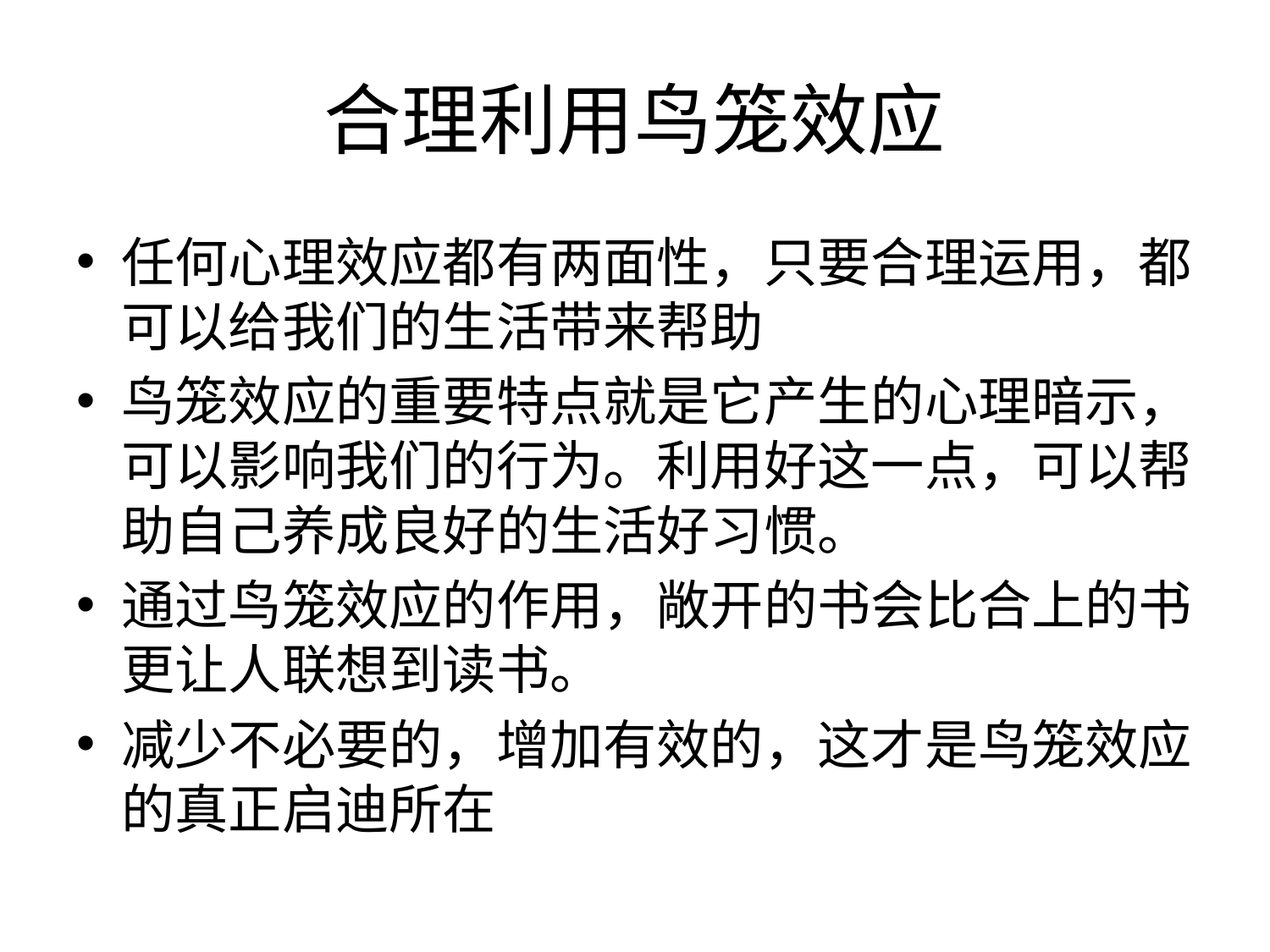

# 合理利用鸟笼效应
任何心理效应都有两面性，只要合理运用，都可以给我们的生活带来帮助
鸟笼效应的重要特点就是它产生的心理暗示，可以影响我们的行为。利用好这一点，可以帮助自己养成良好的生活好习惯。
通过鸟笼效应的作用，敞开的书会比合上的书更让人联想到读书。
减少不必要的，增加有效的，这才是鸟笼效应的真正启迪所在